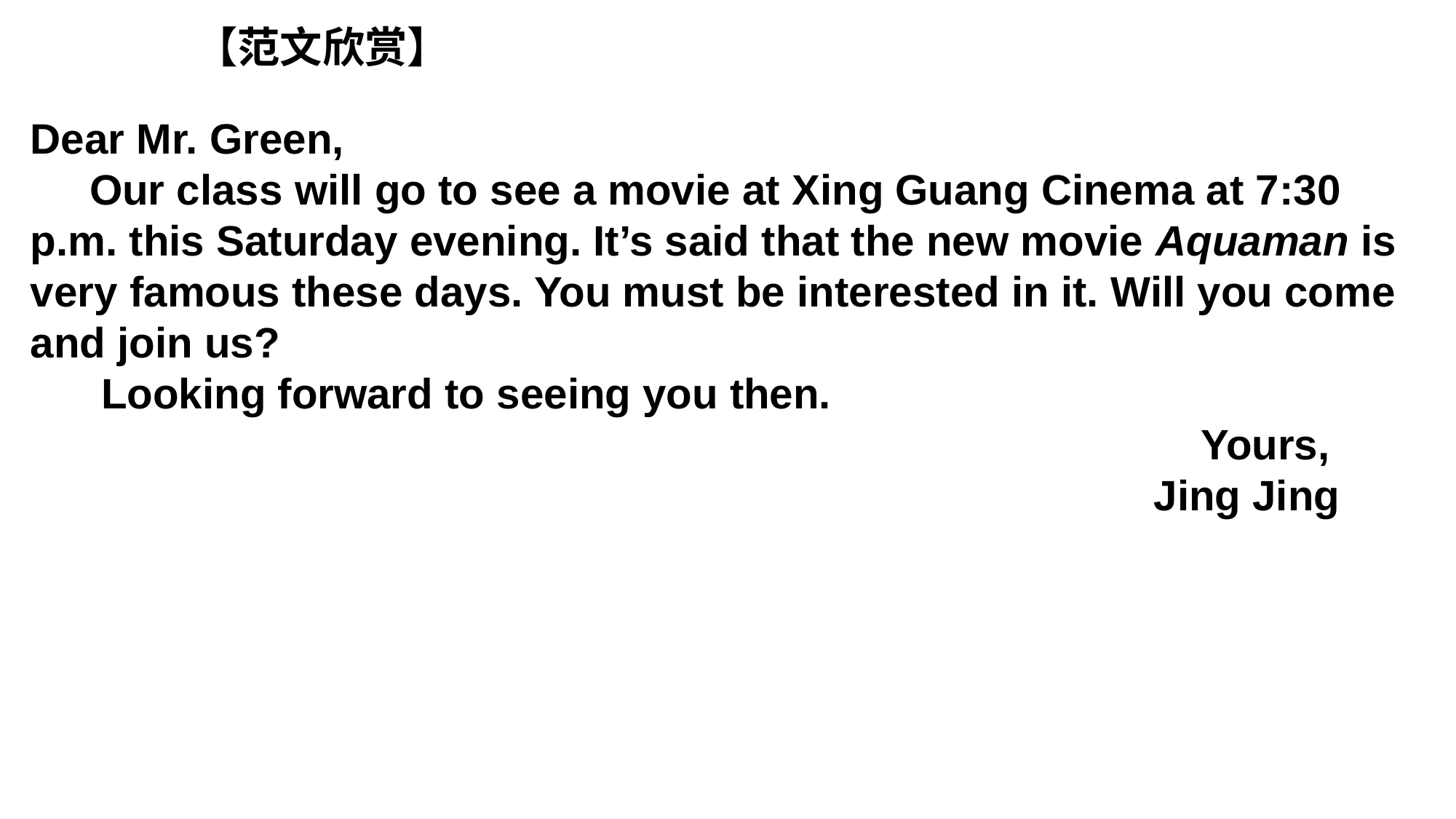

【范文欣赏】
Dear Mr. Green,
     Our class will go to see a movie at Xing Guang Cinema at 7:30 p.m. this Saturday evening. It’s said that the new movie Aquaman is very famous these days. You must be interested in it. Will you come and join us?
      Looking forward to seeing you then.
                                                                                                   Yours,
                                                                                               Jing Jing
21